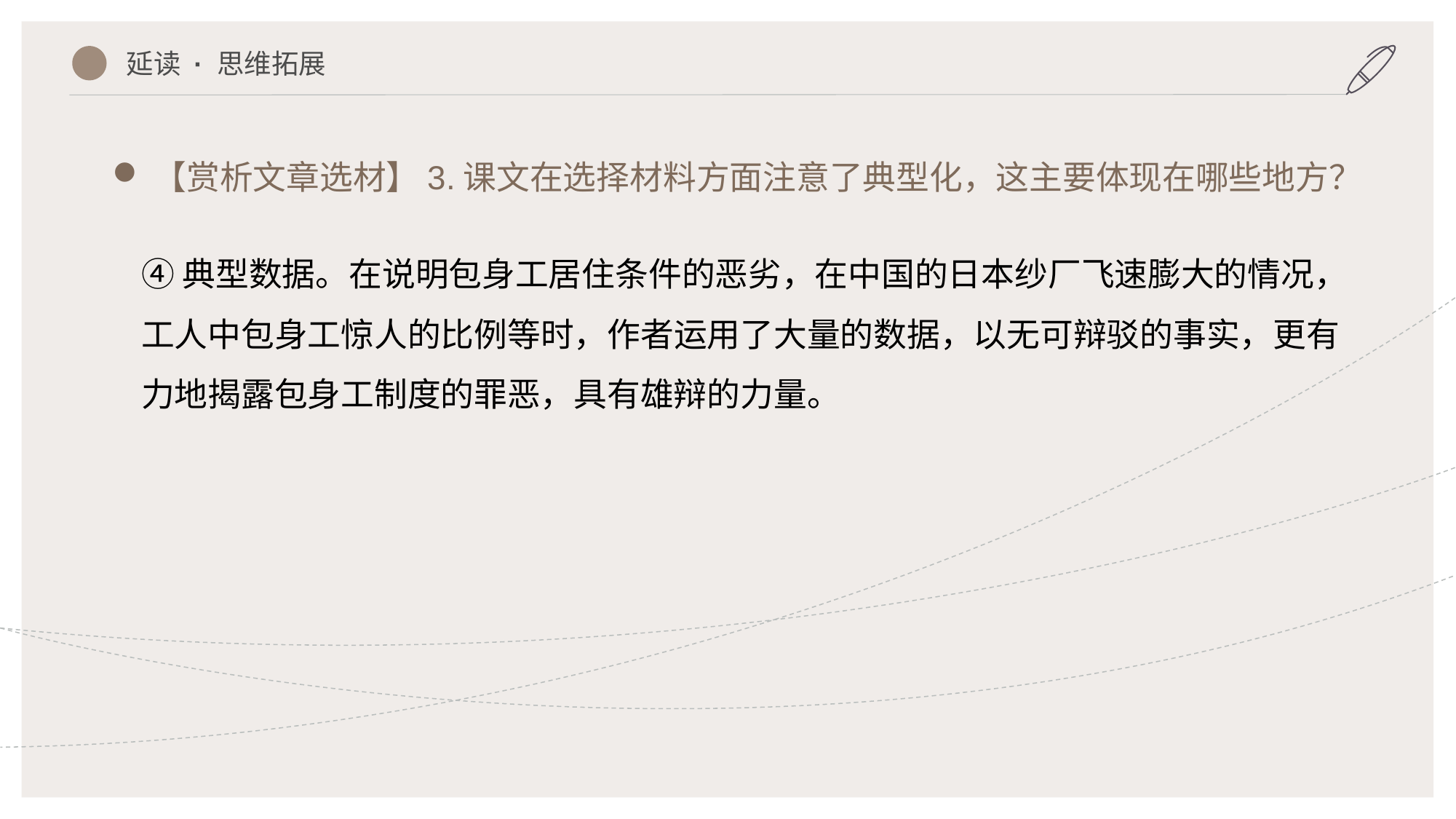

延读 · 思维拓展

【赏析文章选材】3.课文在选择材料方面注意了典型化，这主要体现在哪些地方？

④典型数据。在说明包身工居住条件的恶劣，在中国的日本纱厂飞速膨大的情况，工人中包身工惊人的比例等时，作者运用了大量的数据，以无可辩驳的事实，更有力地揭露包身工制度的罪恶，具有雄辩的力量。